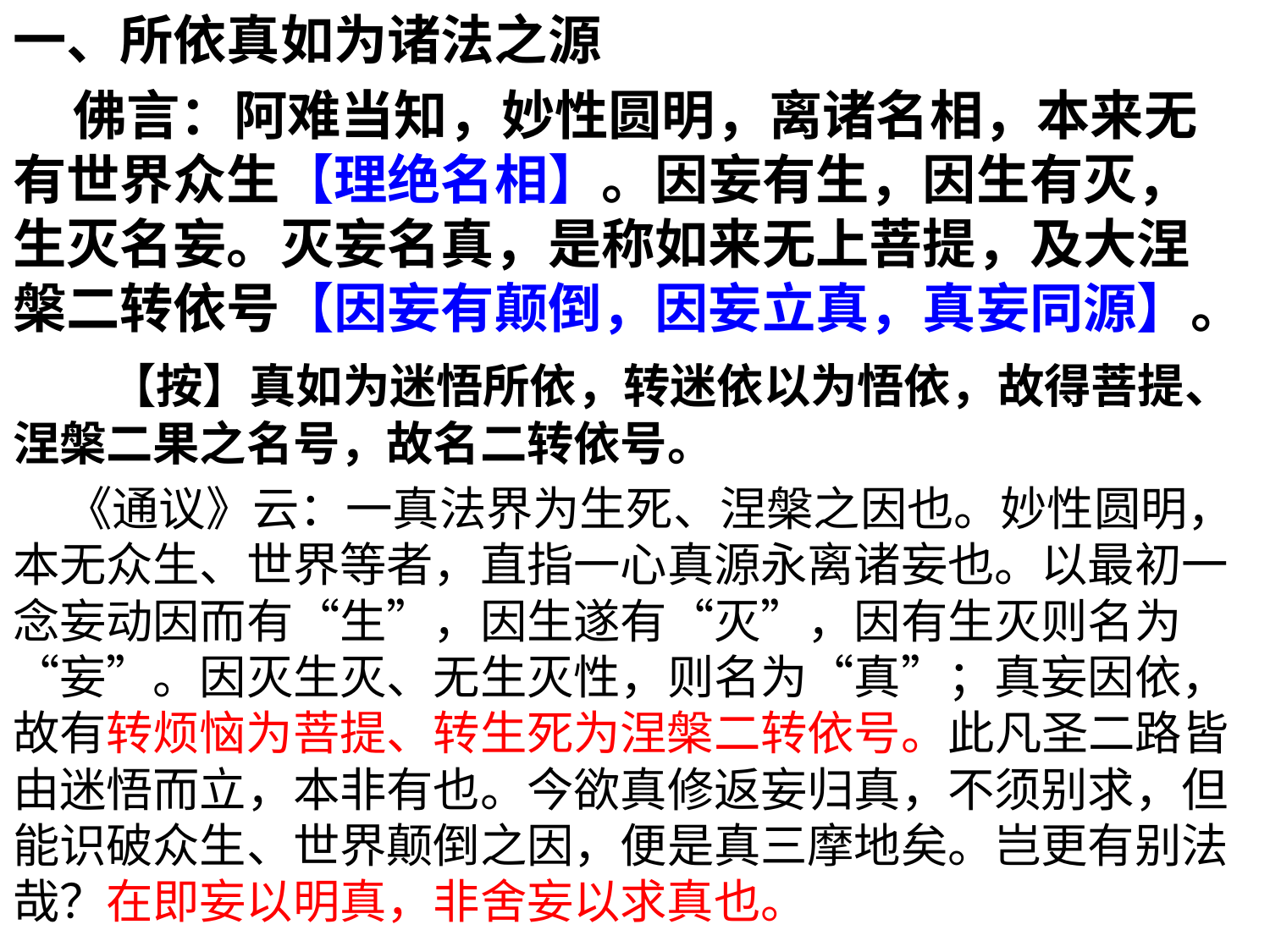

一、所依真如为诸法之源
    佛言：阿难当知，妙性圆明，离诸名相，本来无有世界众生【理绝名相】。因妄有生，因生有灭，生灭名妄。灭妄名真，是称如来无上菩提，及大涅槃二转依号【因妄有颠倒，因妄立真，真妄同源】。
       【按】真如为迷悟所依，转迷依以为悟依，故得菩提、涅槃二果之名号，故名二转依号。
    《通议》云：一真法界为生死、涅槃之因也。妙性圆明，本无众生、世界等者，直指一心真源永离诸妄也。以最初一念妄动因而有“生”，因生遂有“灭”，因有生灭则名为“妄”。因灭生灭、无生灭性，则名为“真”；真妄因依，故有转烦恼为菩提、转生死为涅槃二转依号。此凡圣二路皆由迷悟而立，本非有也。今欲真修返妄归真，不须别求，但能识破众生、世界颠倒之因，便是真三摩地矣。岂更有别法哉？在即妄以明真，非舍妄以求真也。